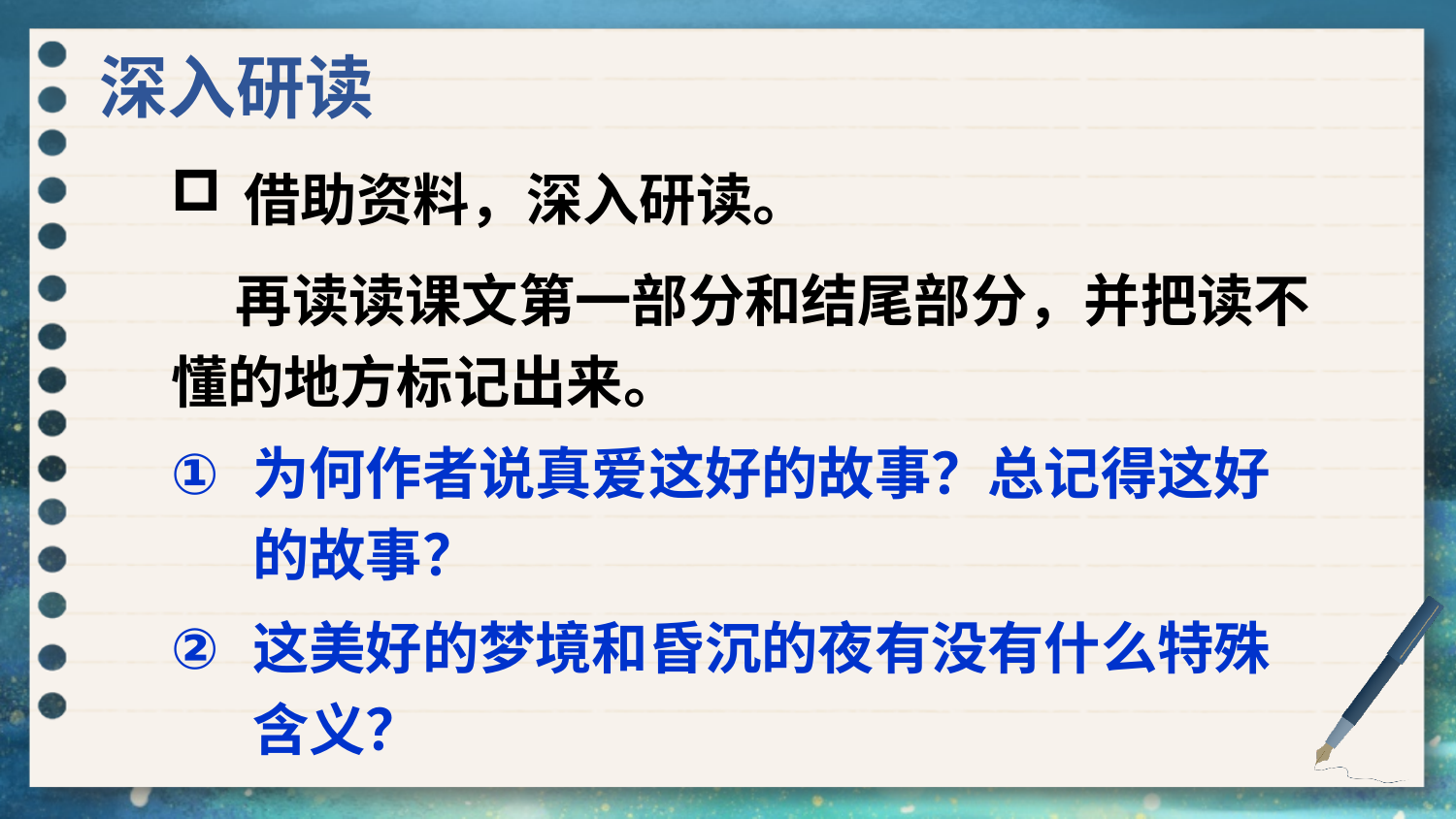

深入研读
借助资料，深入研读。
    再读读课文第一部分和结尾部分，并把读不懂的地方标记出来。
为何作者说真爱这好的故事？总记得这好的故事？
这美好的梦境和昏沉的夜有没有什么特殊含义？